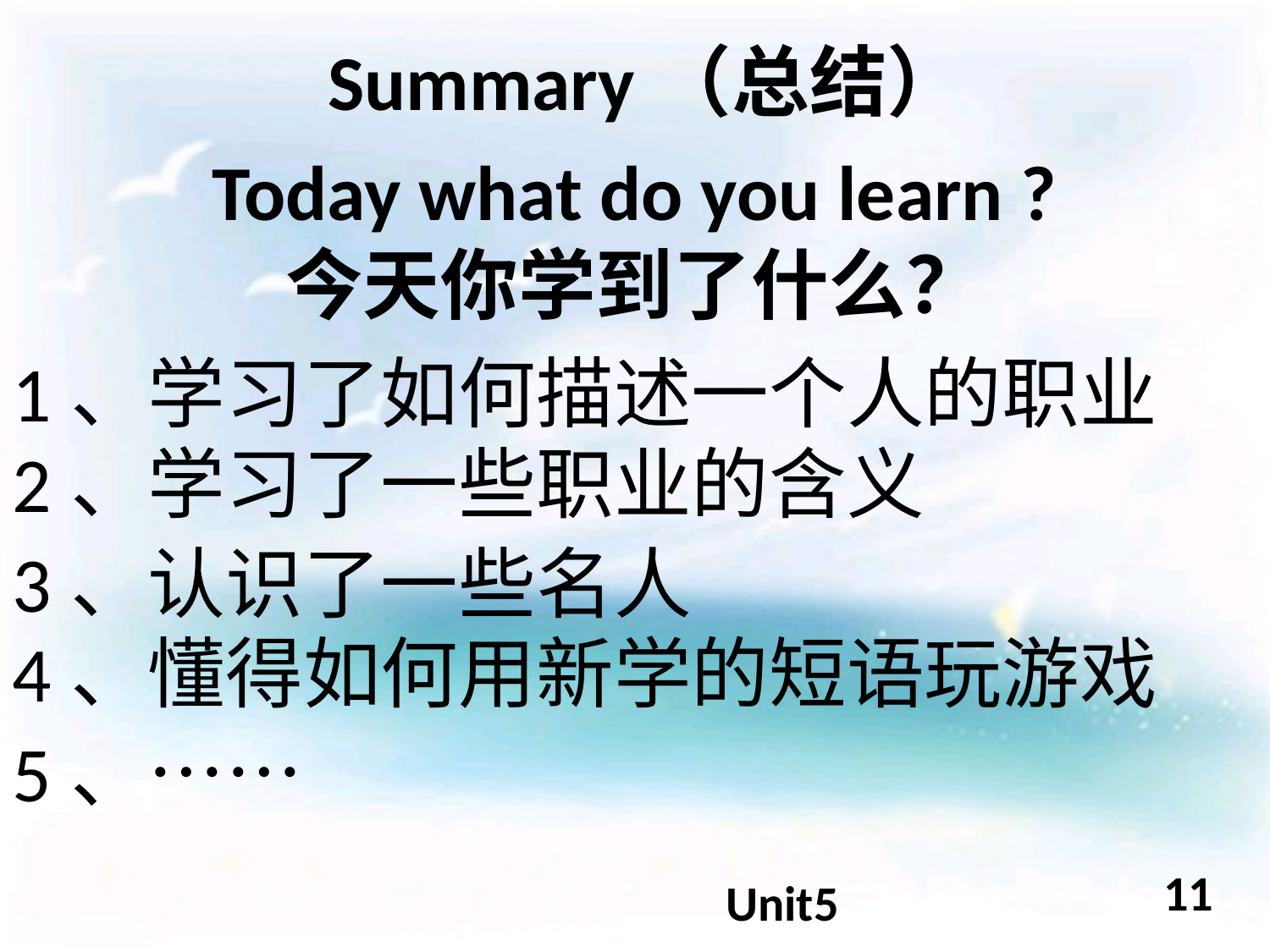

# Summary（总结）
Today what do you learn ?
今天你学到了什么？

1、学习了如何描述一个人的职业
2、学习了一些职业的含义
3、认识了一些名人
4、懂得如何用新学的短语玩游戏
5、……
11
Unit5